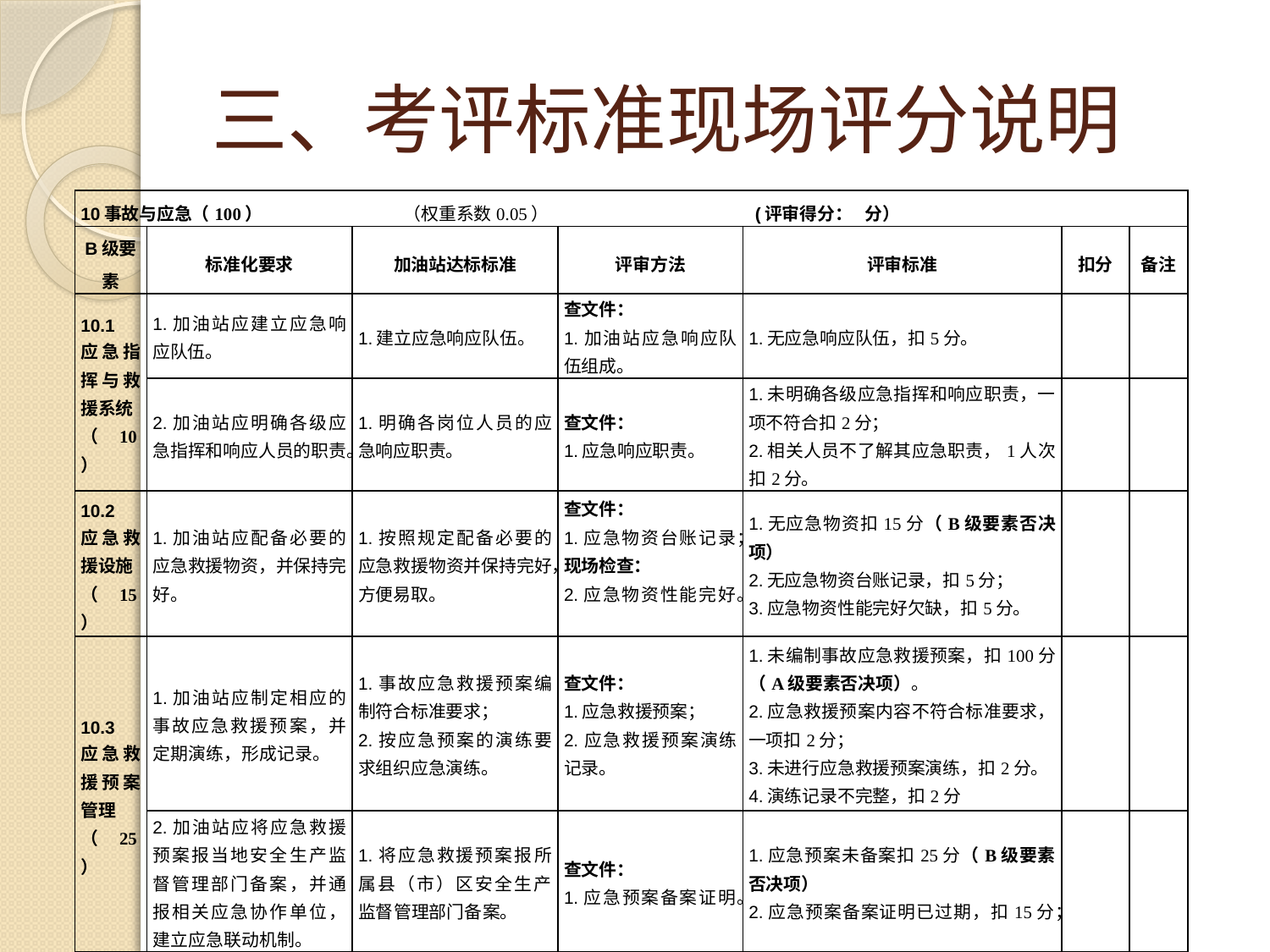

# 三、考评标准现场评分说明
| 10事故与应急（100） （权重系数0.05） (评审得分： 分） |  |  |  |  |  |  |
| --- | --- | --- | --- | --- | --- | --- |
| B级要素 | 标准化要求 | 加油站达标标准 | 评审方法 | 评审标准 | 扣分 | 备注 |
| 10.1 应急指挥与救援系统 （10） | 1.加油站应建立应急响应队伍。 | 1.建立应急响应队伍。 | 查文件： 1.加油站应急响应队伍组成。 | 1.无应急响应队伍，扣5分。 |  |  |
|  | 2.加油站应明确各级应急指挥和响应人员的职责。 | 1.明确各岗位人员的应急响应职责。 | 查文件： 1.应急响应职责。 | 1.未明确各级应急指挥和响应职责，一项不符合扣2分； 2.相关人员不了解其应急职责，1人次扣2分。 |  |  |
| 10.2 应急救援设施 （15） | 1.加油站应配备必要的应急救援物资，并保持完好。 | 1.按照规定配备必要的应急救援物资并保持完好，方便易取。 | 查文件： 1.应急物资台账记录； 现场检查： 2.应急物资性能完好。 | 1.无应急物资扣15分（B级要素否决项） 2.无应急物资台账记录，扣5分； 3.应急物资性能完好欠缺，扣5分。 |  |  |
| 10.3 应急救援预案管理 （25） | 1.加油站应制定相应的事故应急救援预案，并定期演练，形成记录。 | 1.事故应急救援预案编制符合标准要求； 2.按应急预案的演练要求组织应急演练。 | 查文件： 1.应急救援预案； 2.应急救援预案演练记录。 | 1.未编制事故应急救援预案，扣100分（A级要素否决项）。 2.应急救援预案内容不符合标准要求，一项扣2分； 3.未进行应急救援预案演练，扣2分。 4.演练记录不完整，扣2分 |  |  |
|  | 2.加油站应将应急救援预案报当地安全生产监督管理部门备案，并通报相关应急协作单位，建立应急联动机制。 | 1.将应急救援预案报所属县（市）区安全生产监督管理部门备案。 | 查文件： 1.应急预案备案证明。 | 1.应急预案未备案扣25分（B级要素否决项） 2.应急预案备案证明已过期，扣15分； |  |  |